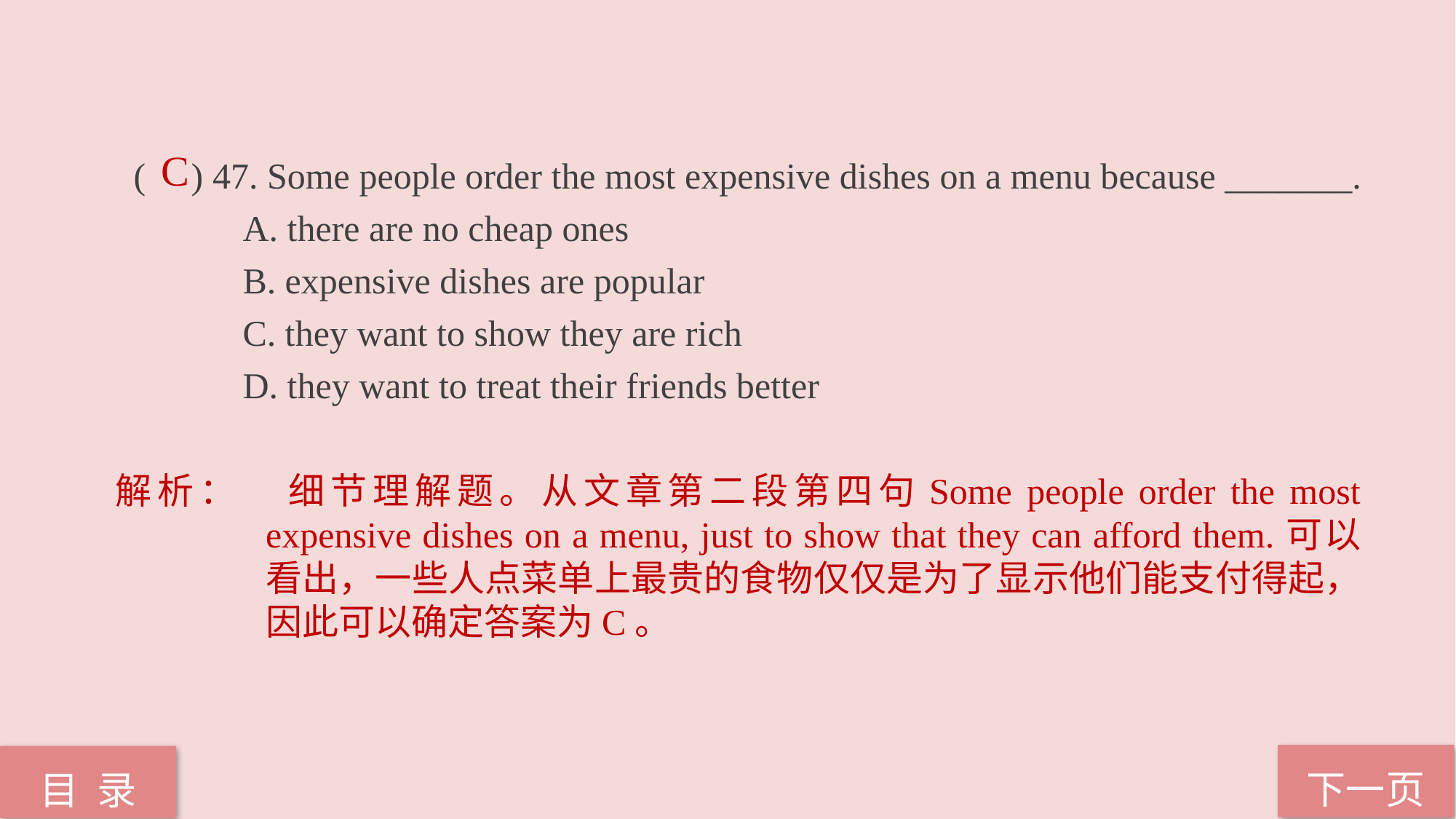

C
(     ) 47. Some people order the most expensive dishes on a menu because _______.
	A. there are no cheap ones
	B. expensive dishes are popular
	C. they want to show they are rich
	D. they want to treat their friends better
解析：	细节理解题。从文章第二段第四句Some people order the most expensive dishes on a menu, just to show that they can afford them.可以看出，一些人点菜单上最贵的食物仅仅是为了显示他们能支付得起，因此可以确定答案为C。